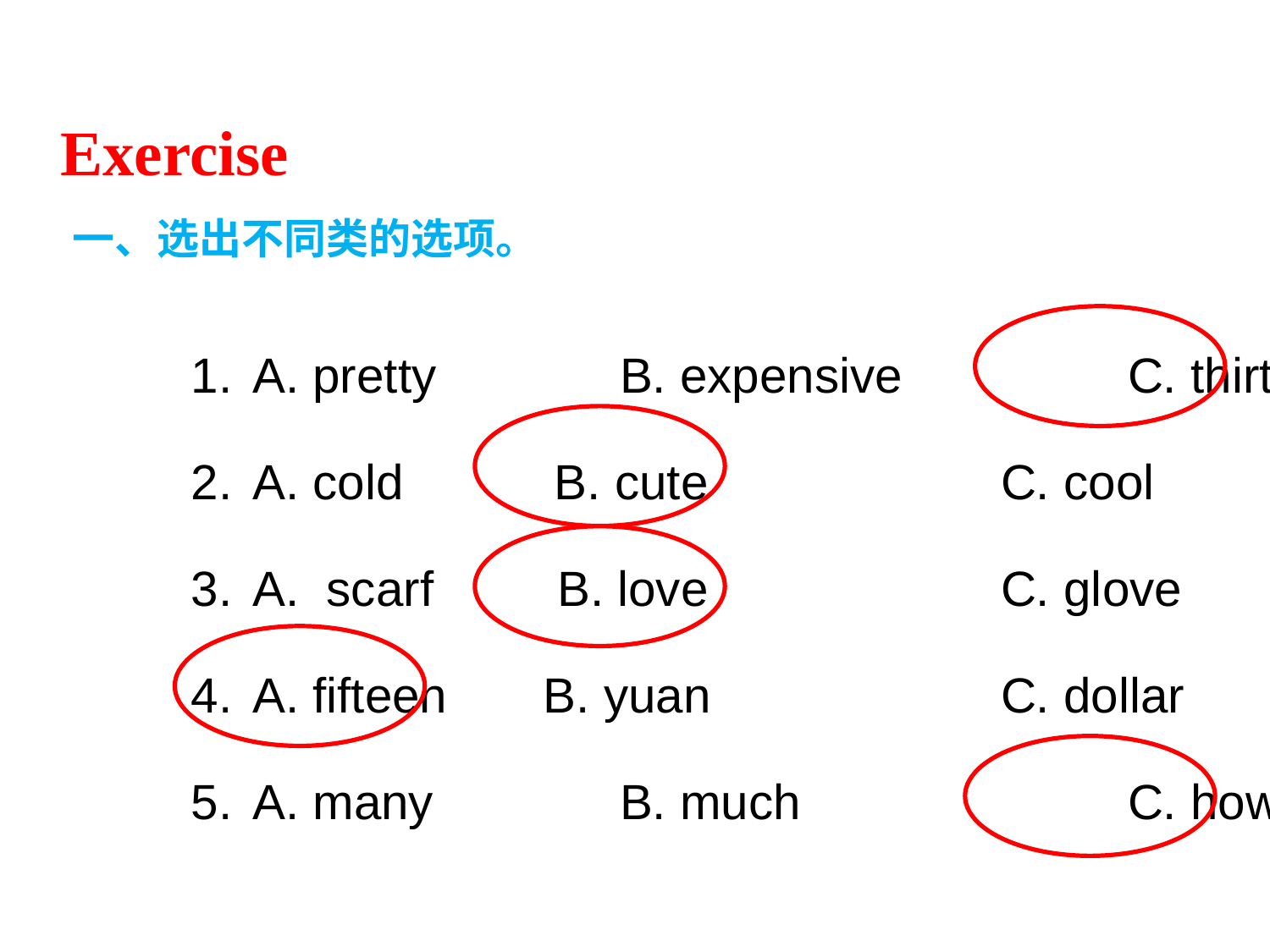

Exercise
一、选出不同类的选项。
 A. pretty       	B. expensive          	C. thirty
 A. cold           B. cute                    	C. cool
 A.  scarf         B. love                     	C. glove
 A. fifteen       B. yuan                   	C. dollar
 A. many        	B. much                  	C. how